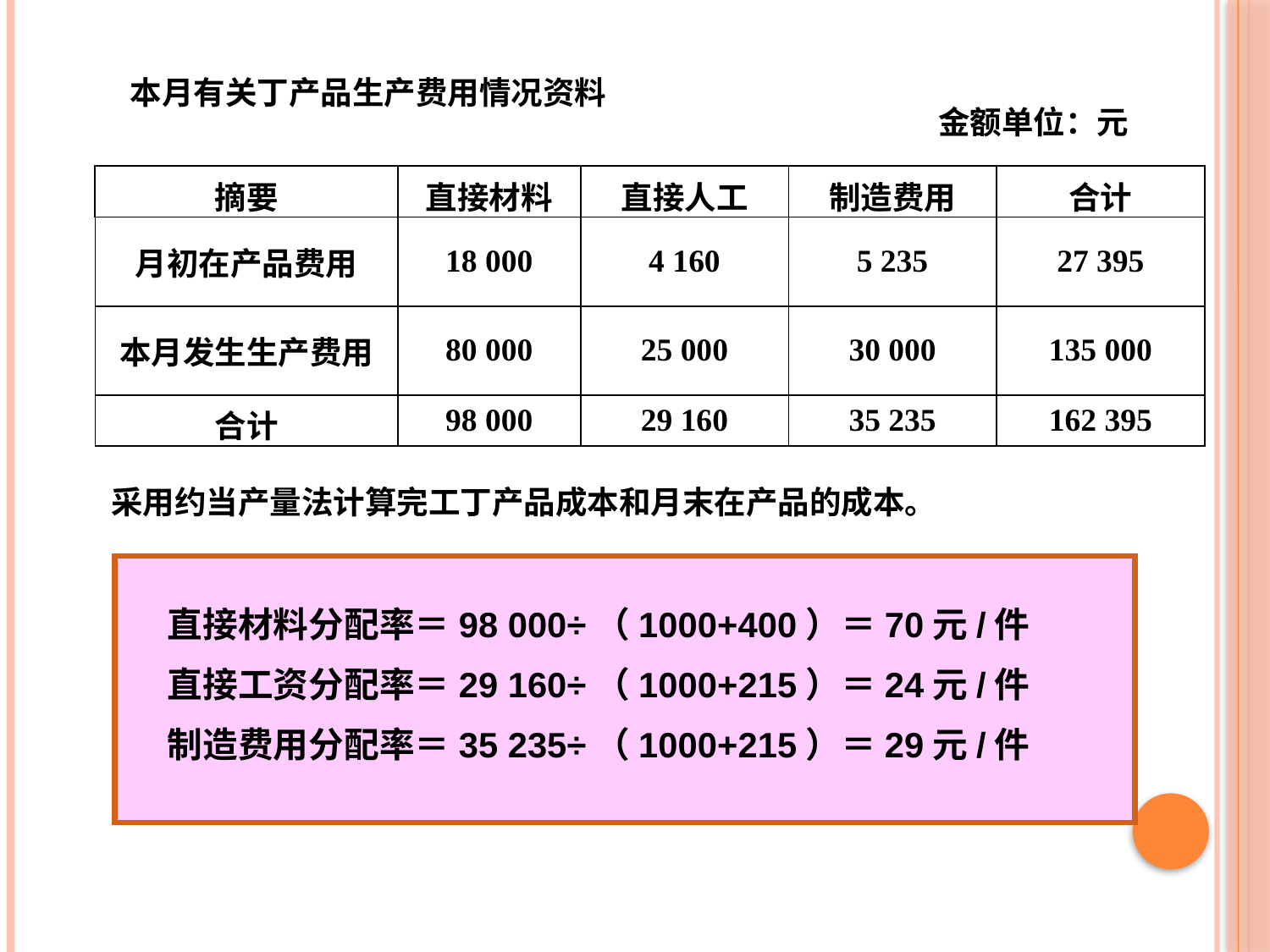

本月有关丁产品生产费用情况资料
金额单位：元
| 摘要 | 直接材料 | 直接人工 | 制造费用 | 合计 |
| --- | --- | --- | --- | --- |
| 月初在产品费用 | 18 000 | 4 160 | 5 235 | 27 395 |
| 本月发生生产费用 | 80 000 | 25 000 | 30 000 | 135 000 |
| 合计 | 98 000 | 29 160 | 35 235 | 162 395 |
采用约当产量法计算完工丁产品成本和月末在产品的成本。

直接材料分配率＝98 000÷（1000+400）＝70元/件
直接工资分配率＝29 160÷（1000+215）＝24元/件
制造费用分配率＝35 235÷（1000+215）＝29元/件